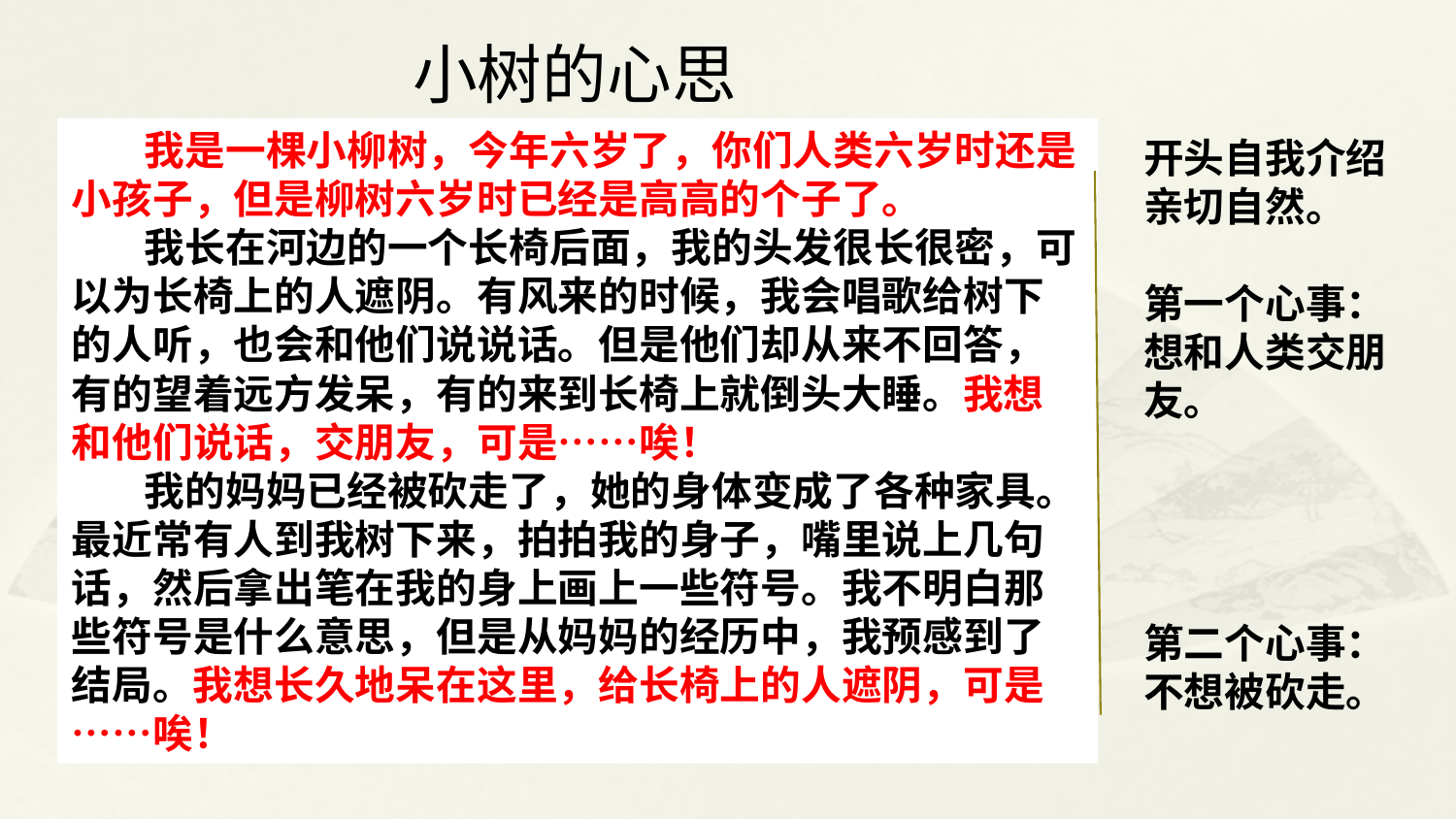

小树的心思
我是一棵小柳树，今年六岁了，你们人类六岁时还是小孩子，但是柳树六岁时已经是高高的个子了。
我长在河边的一个长椅后面，我的头发很长很密，可以为长椅上的人遮阴。有风来的时候，我会唱歌给树下的人听，也会和他们说说话。但是他们却从来不回答，有的望着远方发呆，有的来到长椅上就倒头大睡。我想和他们说话，交朋友，可是……唉！
我的妈妈已经被砍走了，她的身体变成了各种家具。最近常有人到我树下来，拍拍我的身子，嘴里说上几句话，然后拿出笔在我的身上画上一些符号。我不明白那些符号是什么意思，但是从妈妈的经历中，我预感到了结局。我想长久地呆在这里，给长椅上的人遮阴，可是……唉！
开头自我介绍
亲切自然。

第一个心事：想和人类交朋友。

第二个心事：不想被砍走。